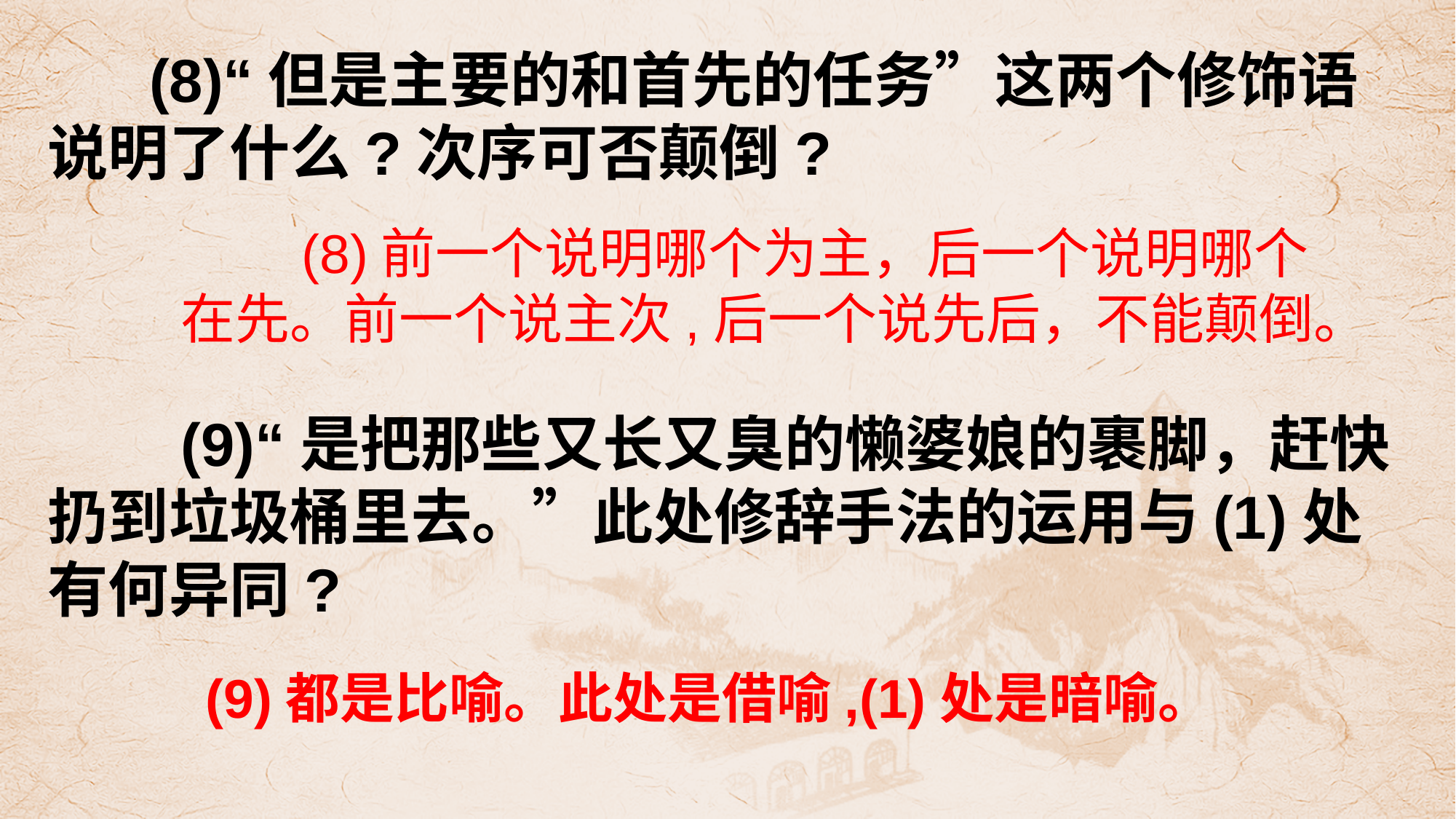

(8)“但是主要的和首先的任务”这两个修饰语说明了什么?次序可否颠倒?

      (9)“是把那些又长又臭的懒婆娘的裹脚，赶快扔到垃圾桶里去。”此处修辞手法的运用与(1)处有何异同?
        (8)前一个说明哪个为主，后一个说明哪个在先。前一个说主次,后一个说先后，不能颠倒。
(9)都是比喻。此处是借喻,(1)处是暗喻。